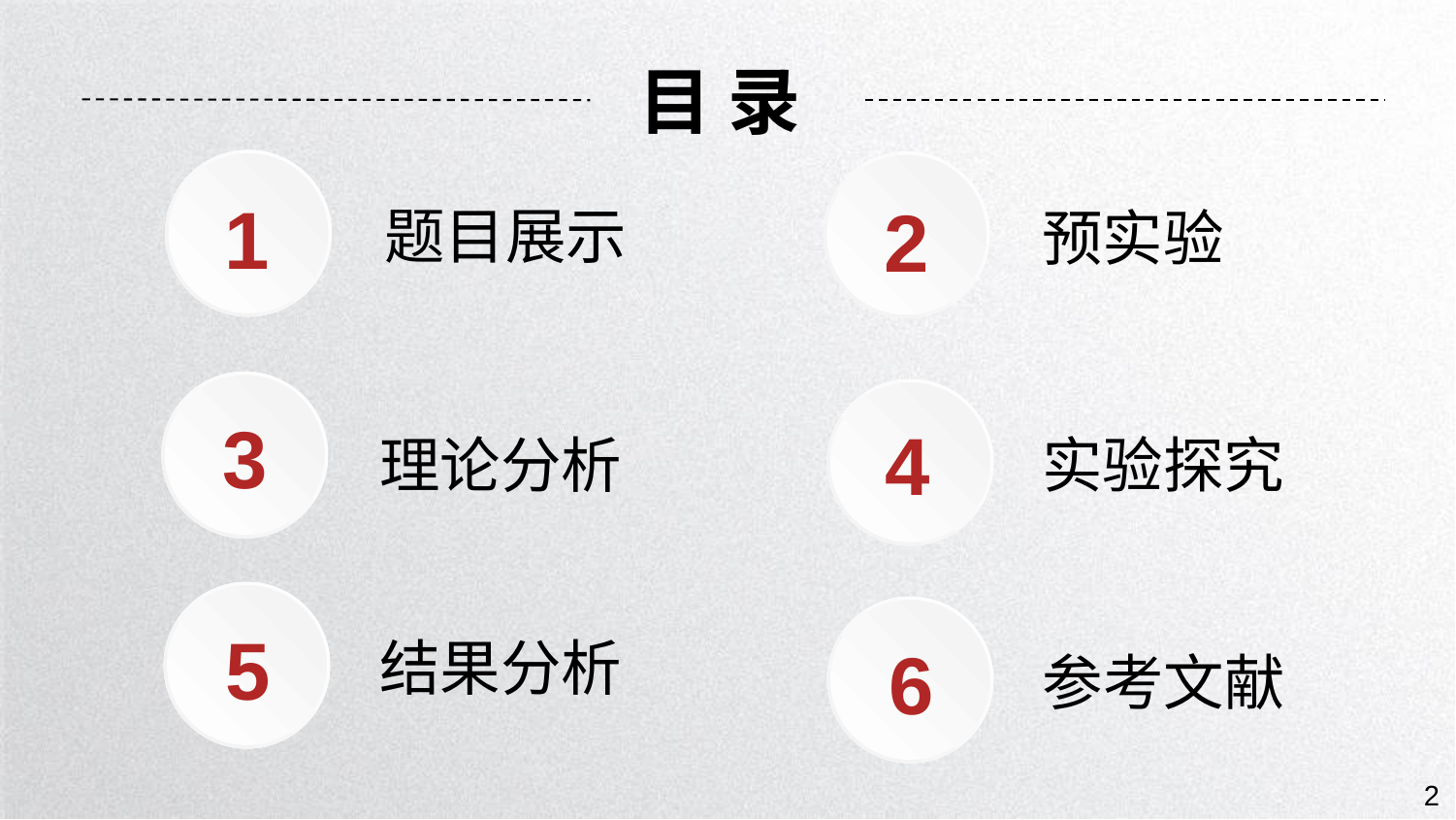

目 录

1

2
题目展示
预实验

3

4
理论分析
实验探究

5

6
结果分析
参考文献
2